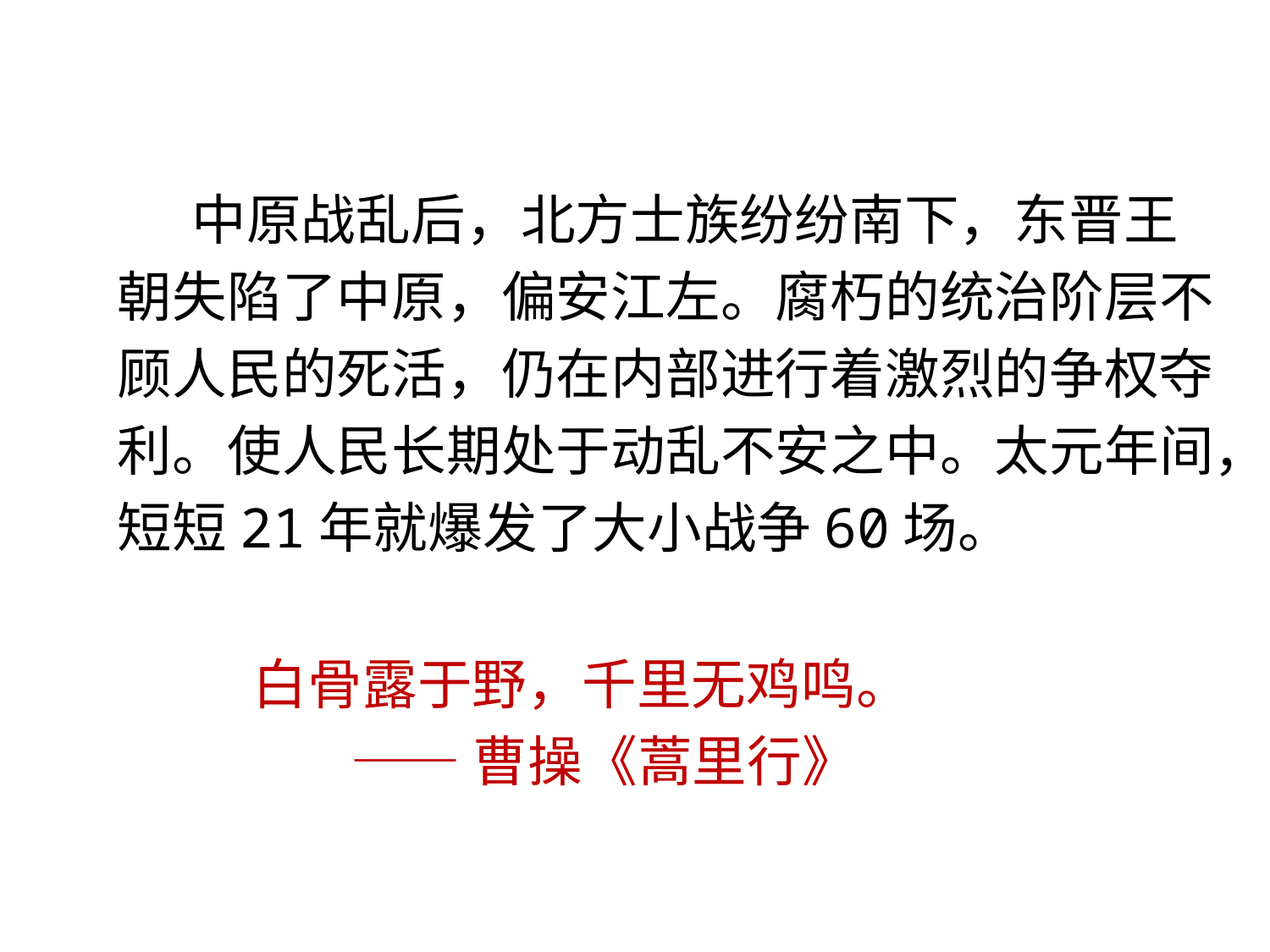

中原战乱后，北方士族纷纷南下，东晋王朝失陷了中原，偏安江左。腐朽的统治阶层不顾人民的死活，仍在内部进行着激烈的争权夺利。使人民长期处于动乱不安之中。太元年间，短短21年就爆发了大小战争60场。

          白骨露于野，千里无鸡鸣。
                   ——曹操《蒿里行》